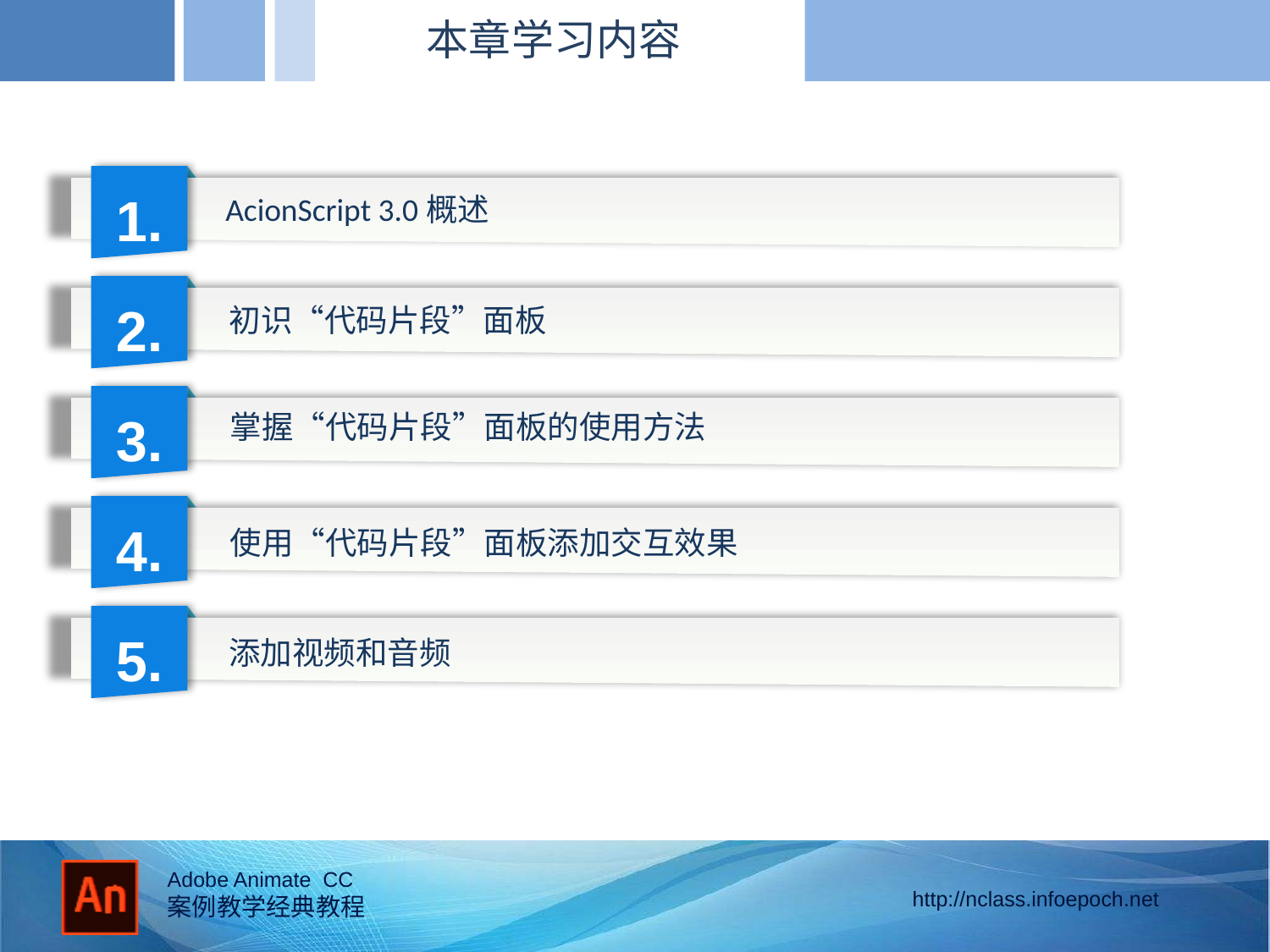

本章学习内容

1.
AcionScript 3.0概述

2.
初识“代码片段”面板

3.
掌握“代码片段”面板的使用方法

4.
使用“代码片段”面板添加交互效果

5.
添加视频和音频